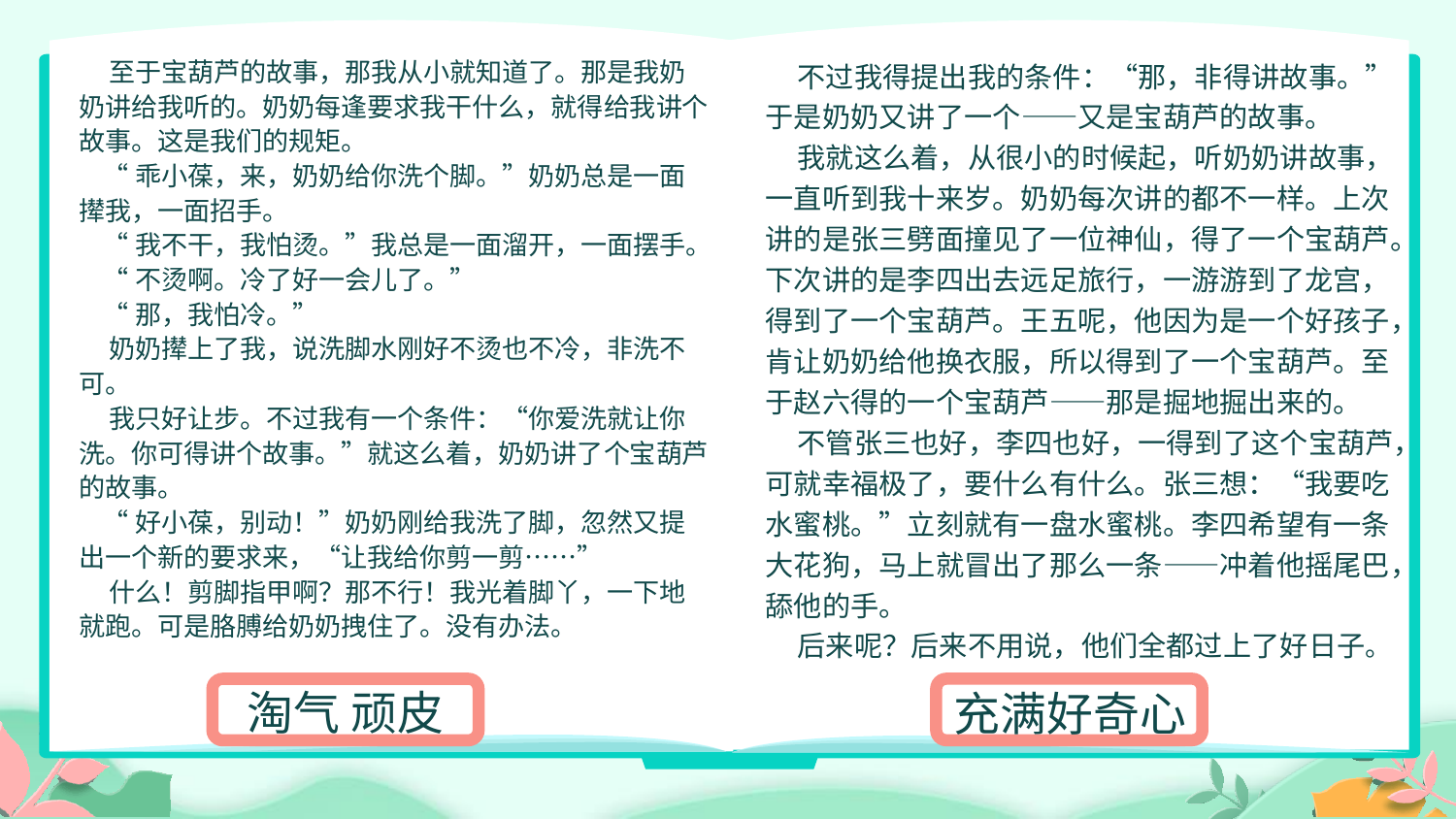

不过我得提出我的条件：“那，非得讲故事。”于是奶奶又讲了一个——又是宝葫芦的故事。
    我就这么着，从很小的时候起，听奶奶讲故事，一直听到我十来岁。奶奶每次讲的都不一样。上次讲的是张三劈面撞见了一位神仙，得了一个宝葫芦。下次讲的是李四出去远足旅行，一游游到了龙宫，得到了一个宝葫芦。王五呢，他因为是一个好孩子，肯让奶奶给他换衣服，所以得到了一个宝葫芦。至于赵六得的一个宝葫芦——那是掘地掘出来的。
    不管张三也好，李四也好，一得到了这个宝葫芦，可就幸福极了，要什么有什么。张三想：“我要吃水蜜桃。”立刻就有一盘水蜜桃。李四希望有一条大花狗，马上就冒出了那么一条——冲着他摇尾巴，舔他的手。
    后来呢？后来不用说，他们全都过上了好日子。
    至于宝葫芦的故事，那我从小就知道了。那是我奶奶讲给我听的。奶奶每逢要求我干什么，就得给我讲个故事。这是我们的规矩。
    “乖小葆，来，奶奶给你洗个脚。”奶奶总是一面撵我，一面招手。
    “我不干，我怕烫。”我总是一面溜开，一面摆手。
    “不烫啊。冷了好一会儿了。”
    “那，我怕冷。”
    奶奶撵上了我，说洗脚水刚好不烫也不冷，非洗不可。
    我只好让步。不过我有一个条件：“你爱洗就让你洗。你可得讲个故事。”就这么着，奶奶讲了个宝葫芦的故事。
    “好小葆，别动！”奶奶刚给我洗了脚，忽然又提出一个新的要求来，“让我给你剪一剪……”
    什么！剪脚指甲啊？那不行！我光着脚丫，一下地就跑。可是胳膊给奶奶拽住了。没有办法。
淘气 顽皮

充满好奇心